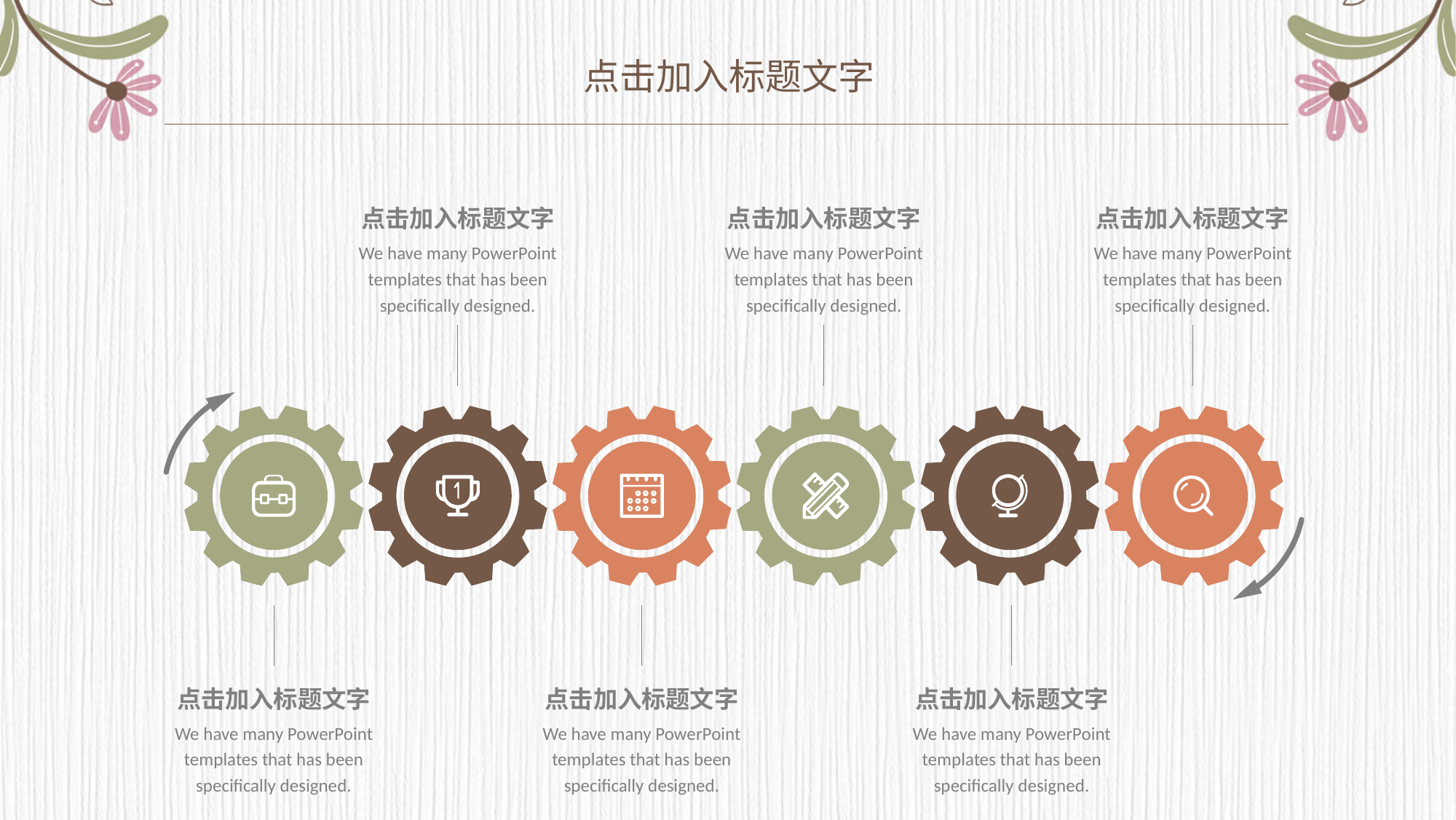

点击加入标题文字
点击加入标题文字
We have many PowerPoint templates that has been specifically designed.
点击加入标题文字
We have many PowerPoint templates that has been specifically designed.
点击加入标题文字
We have many PowerPoint templates that has been specifically designed.

点击加入标题文字
We have many PowerPoint templates that has been specifically designed.
点击加入标题文字
We have many PowerPoint templates that has been specifically designed.
点击加入标题文字
We have many PowerPoint templates that has been specifically designed.